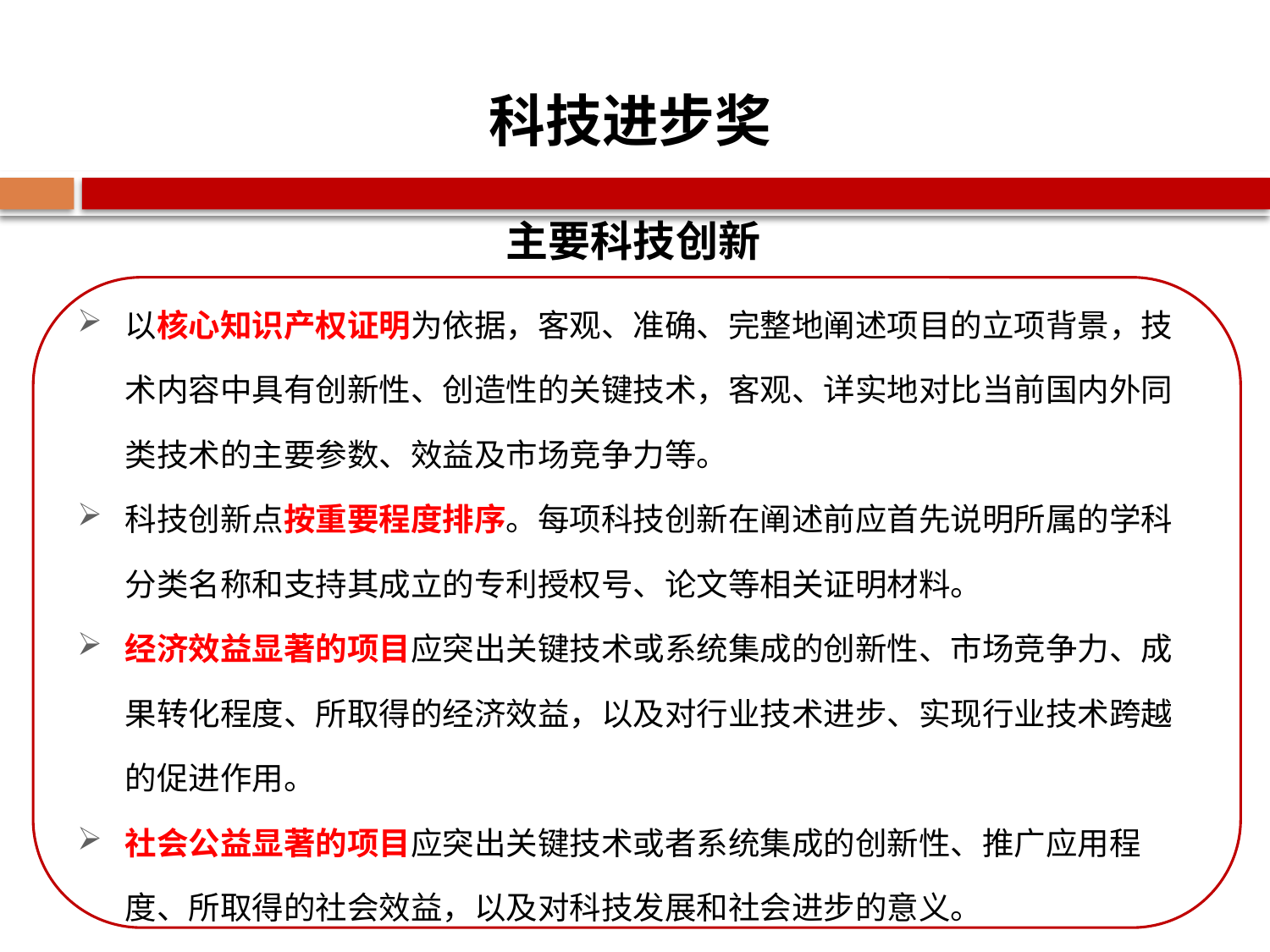

科技进步奖
主要科技创新
以核心知识产权证明为依据，客观、准确、完整地阐述项目的立项背景，技术内容中具有创新性、创造性的关键技术，客观、详实地对比当前国内外同类技术的主要参数、效益及市场竞争力等。
科技创新点按重要程度排序。每项科技创新在阐述前应首先说明所属的学科分类名称和支持其成立的专利授权号、论文等相关证明材料。
经济效益显著的项目应突出关键技术或系统集成的创新性、市场竞争力、成果转化程度、所取得的经济效益，以及对行业技术进步、实现行业技术跨越的促进作用。
社会公益显著的项目应突出关键技术或者系统集成的创新性、推广应用程度、所取得的社会效益，以及对科技发展和社会进步的意义。